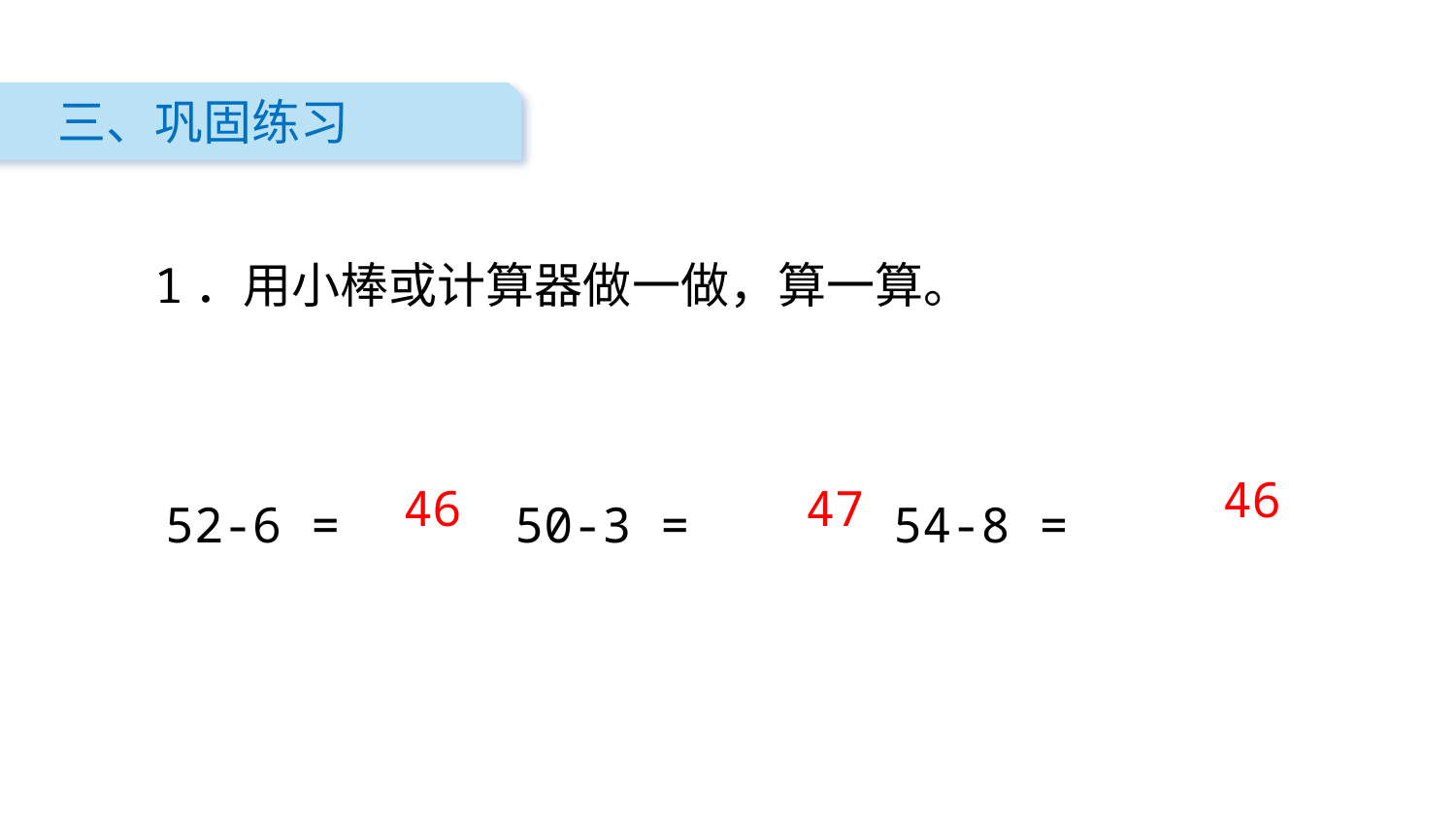

三、巩固练习
1．用小棒或计算器做一做，算一算。
52-6 =      50-3 =       54-8 =
46
46
47